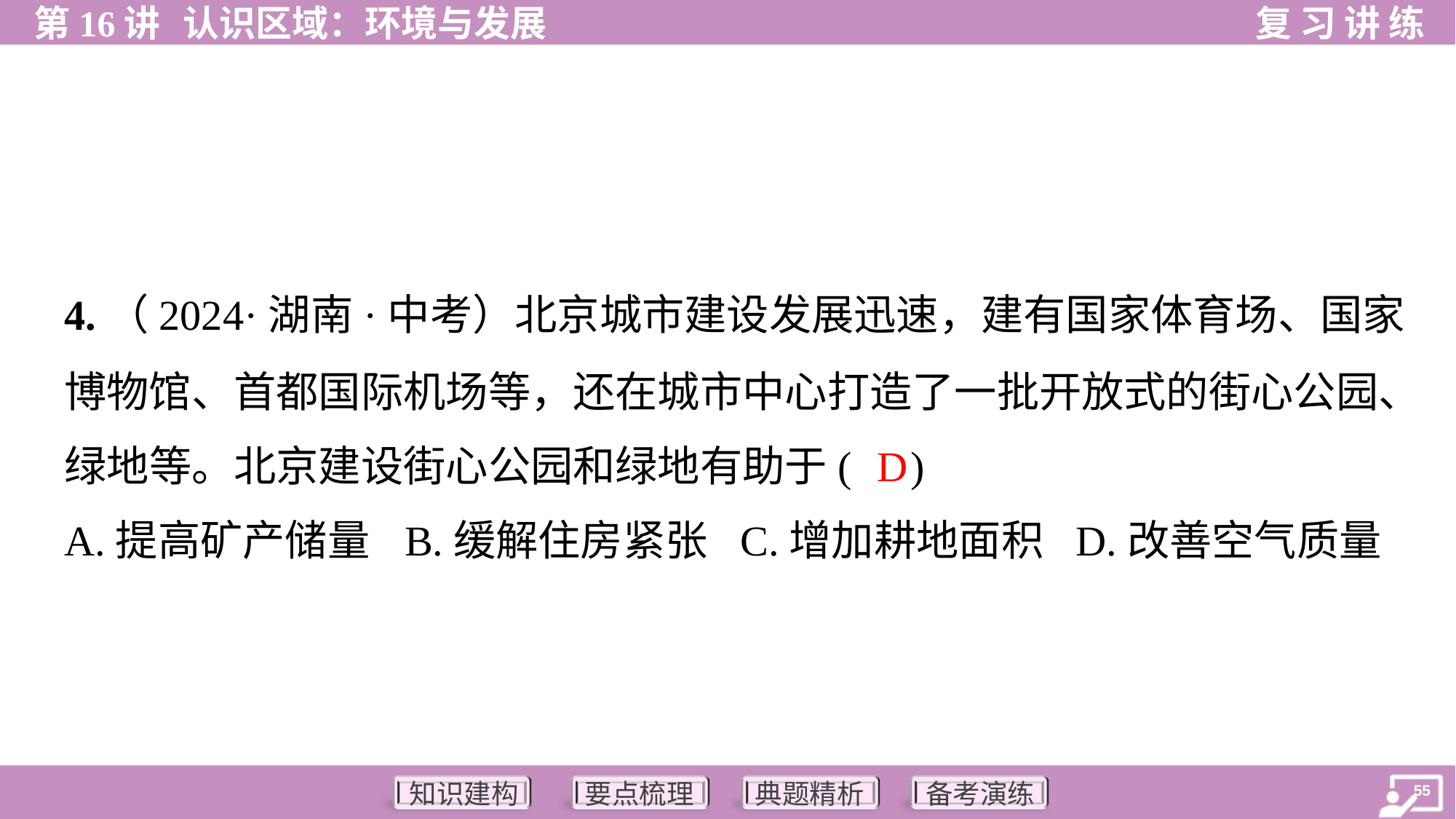

4.（2024·湖南·中考）北京城市建设发展迅速，建有国家体育场、国家
博物馆、首都国际机场等，还在城市中心打造了一批开放式的街心公园、
绿地等。北京建设街心公园和绿地有助于(     )
D
A.提高矿产储量	B.缓解住房紧张	C.增加耕地面积	D.改善空气质量